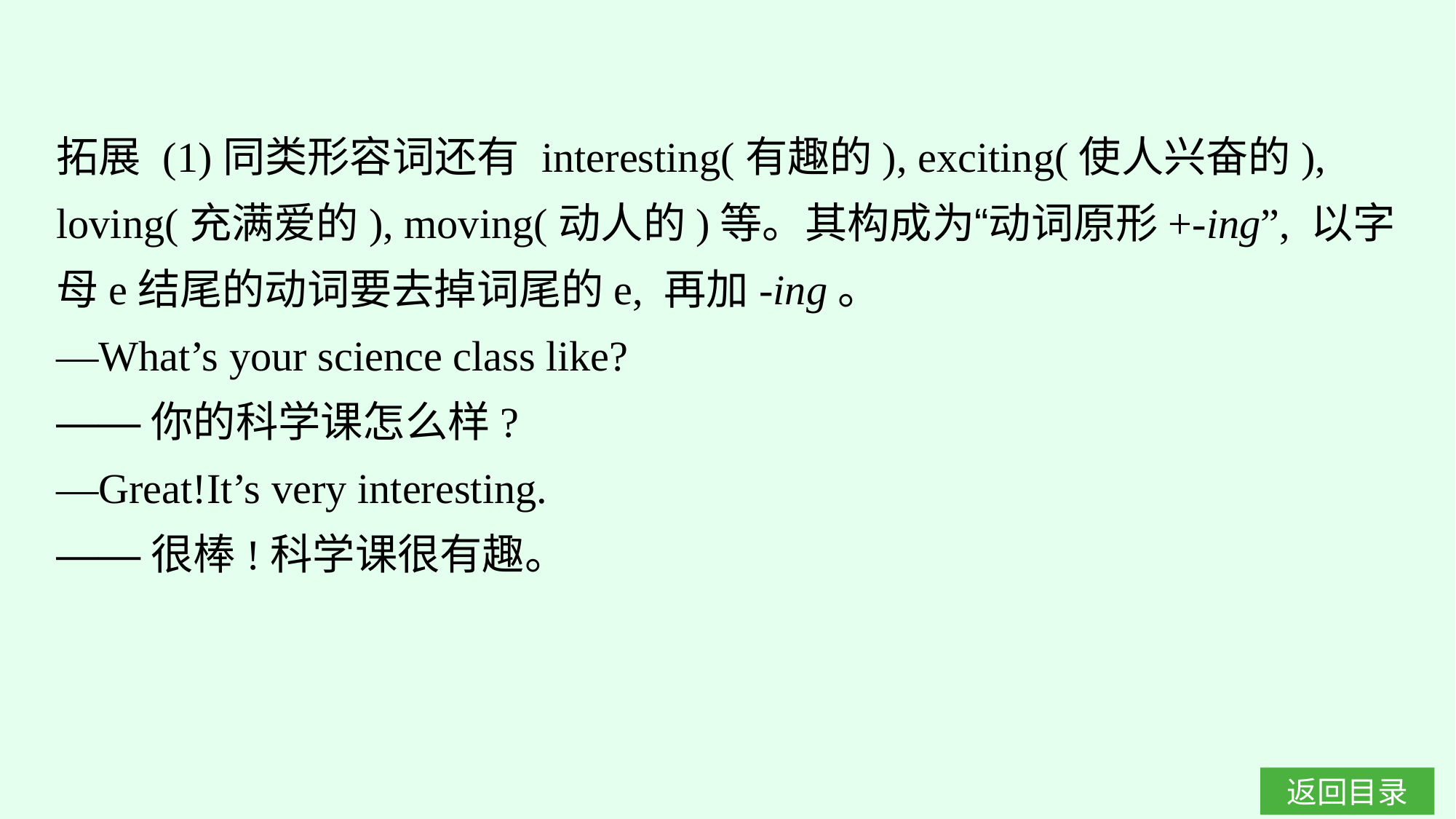

拓展 (1)同类形容词还有 interesting(有趣的), exciting(使人兴奋的), loving(充满爱的), moving(动人的)等。其构成为“动词原形+-ing”, 以字母e结尾的动词要去掉词尾的e, 再加-ing。
—What’s your science class like?
——你的科学课怎么样?
—Great!It’s very interesting.
——很棒!科学课很有趣。